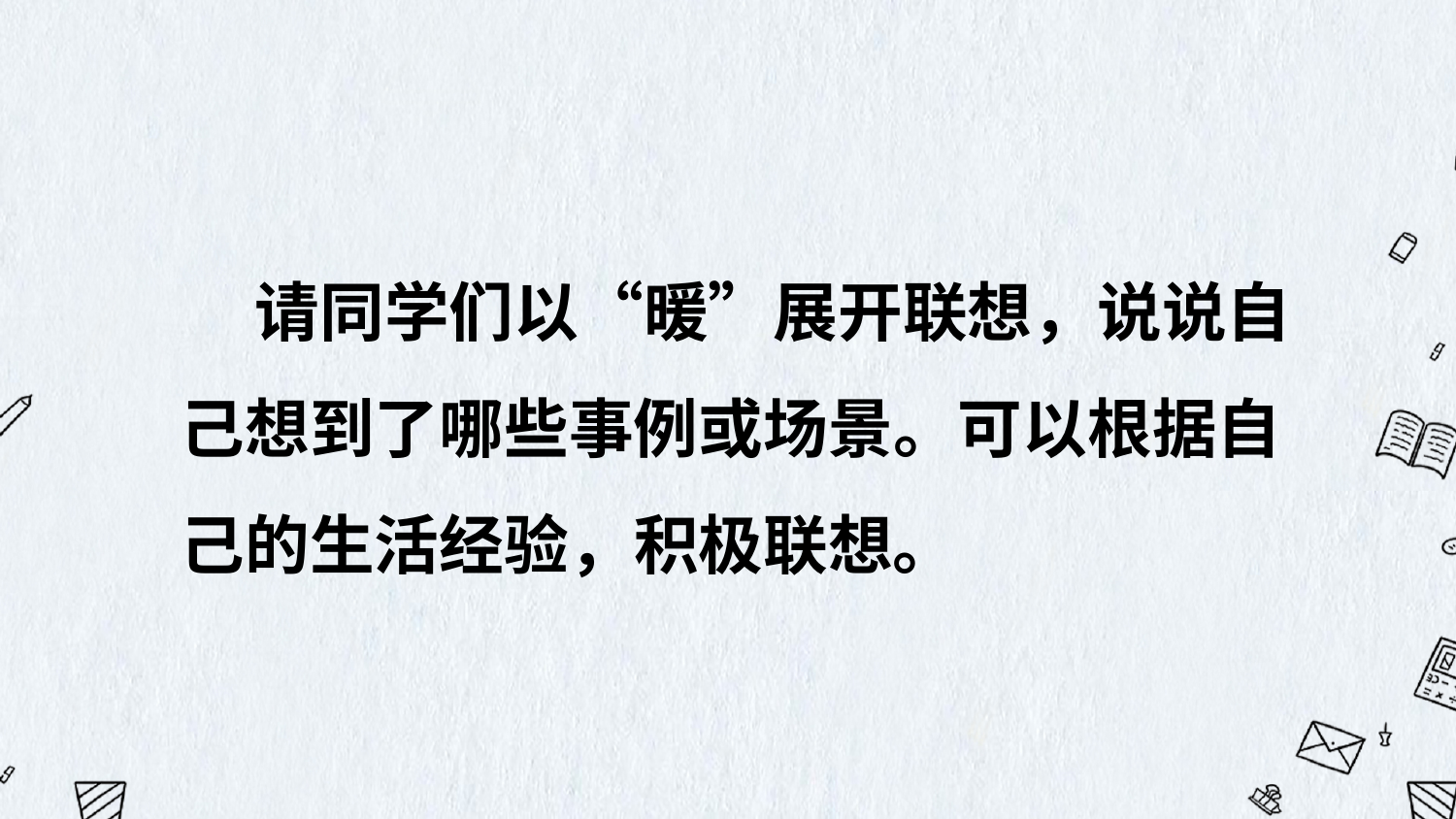

请同学们以“暖”展开联想，说说自己想到了哪些事例或场景。可以根据自己的生活经验，积极联想。